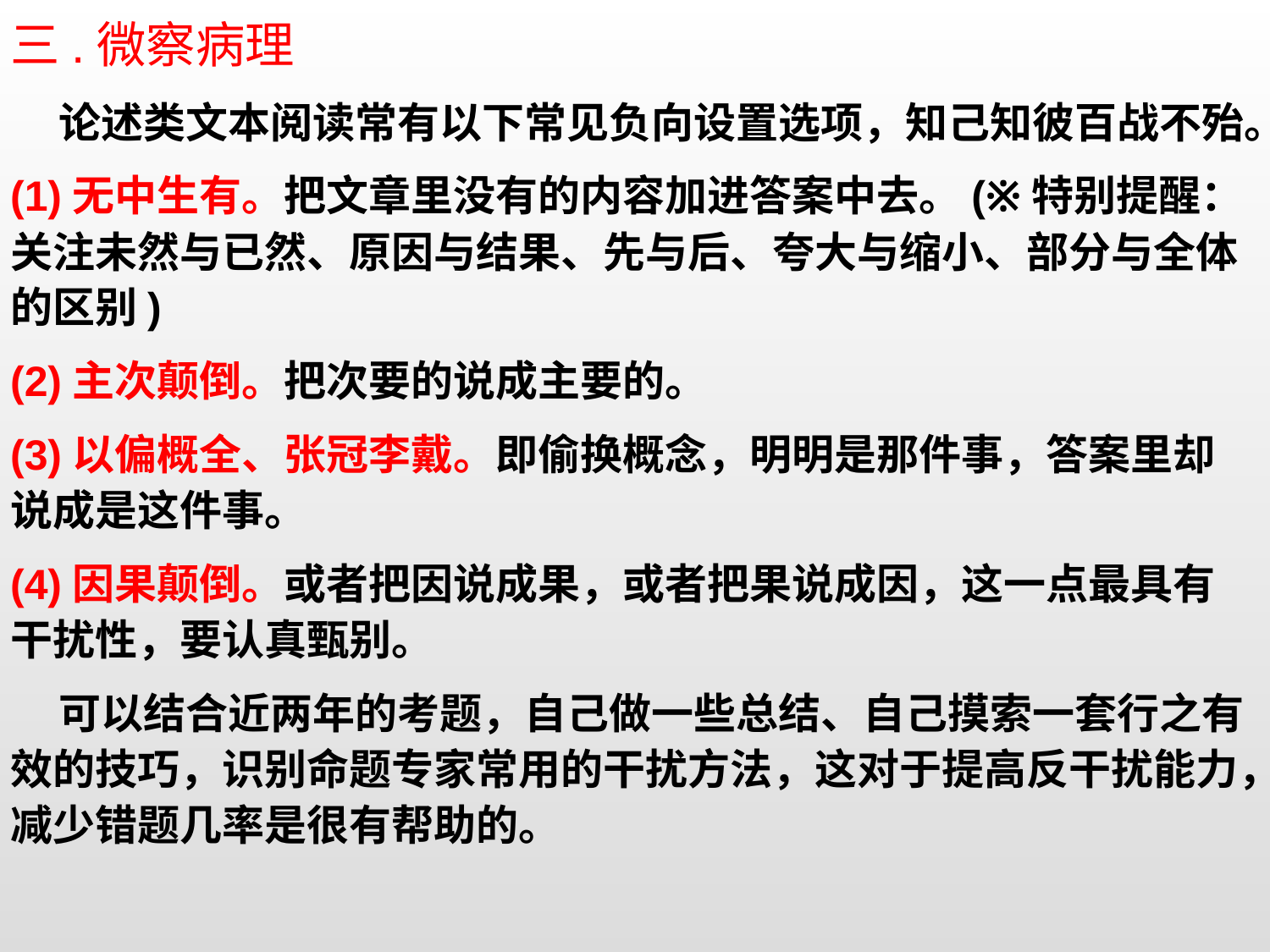

三.微察病理
    论述类文本阅读常有以下常见负向设置选项，知己知彼百战不殆。
(1)无中生有。把文章里没有的内容加进答案中去。(※特别提醒：关注未然与已然、原因与结果、先与后、夸大与缩小、部分与全体的区别)
(2)主次颠倒。把次要的说成主要的。
(3)以偏概全、张冠李戴。即偷换概念，明明是那件事，答案里却说成是这件事。
(4)因果颠倒。或者把因说成果，或者把果说成因，这一点最具有干扰性，要认真甄别。
    可以结合近两年的考题，自己做一些总结、自己摸索一套行之有效的技巧，识别命题专家常用的干扰方法，这对于提高反干扰能力，减少错题几率是很有帮助的。